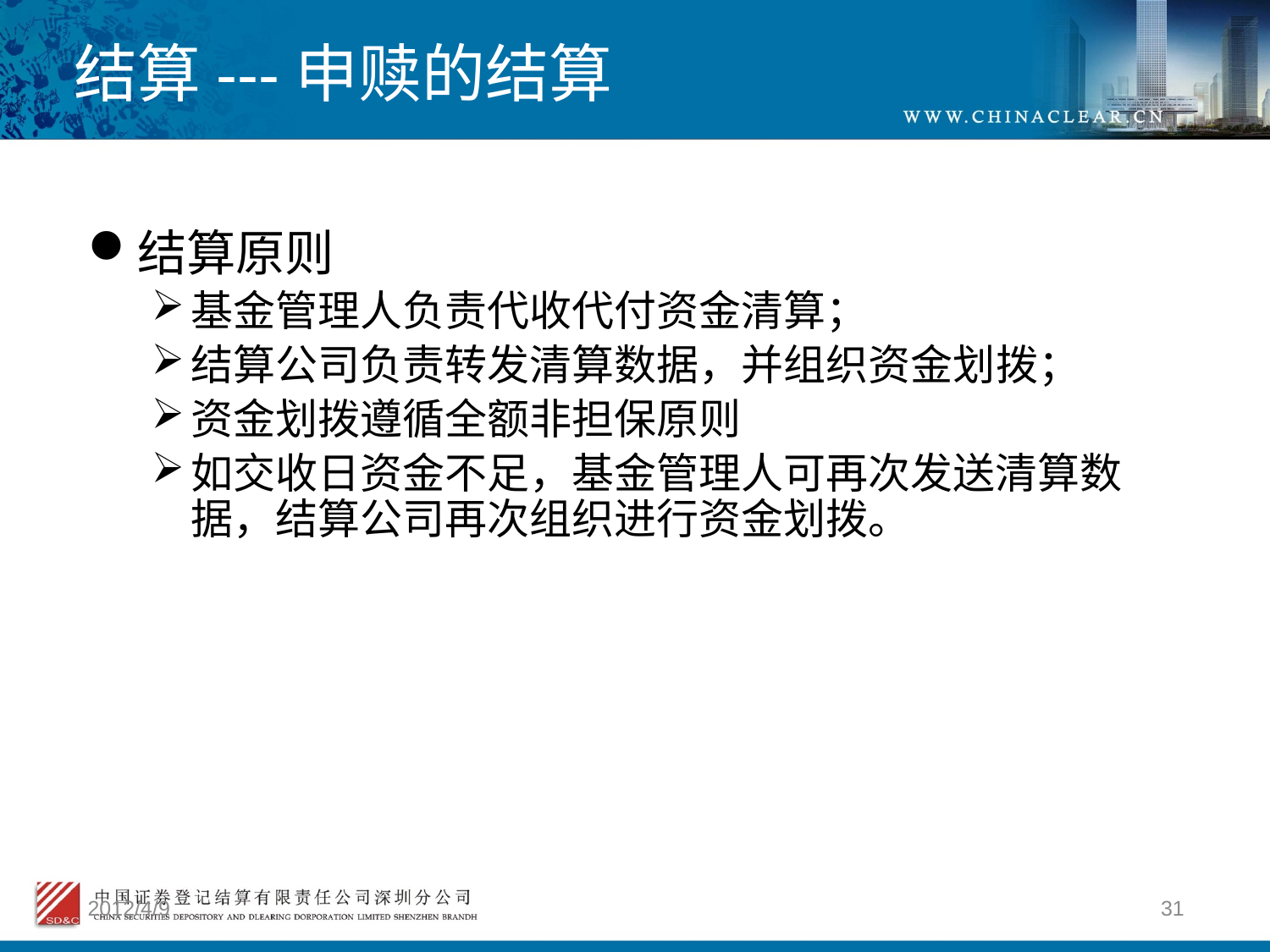

# 结算---申赎的结算
结算原则
基金管理人负责代收代付资金清算；
结算公司负责转发清算数据，并组织资金划拨；
资金划拨遵循全额非担保原则
如交收日资金不足，基金管理人可再次发送清算数据，结算公司再次组织进行资金划拨。

2012/4/9
31